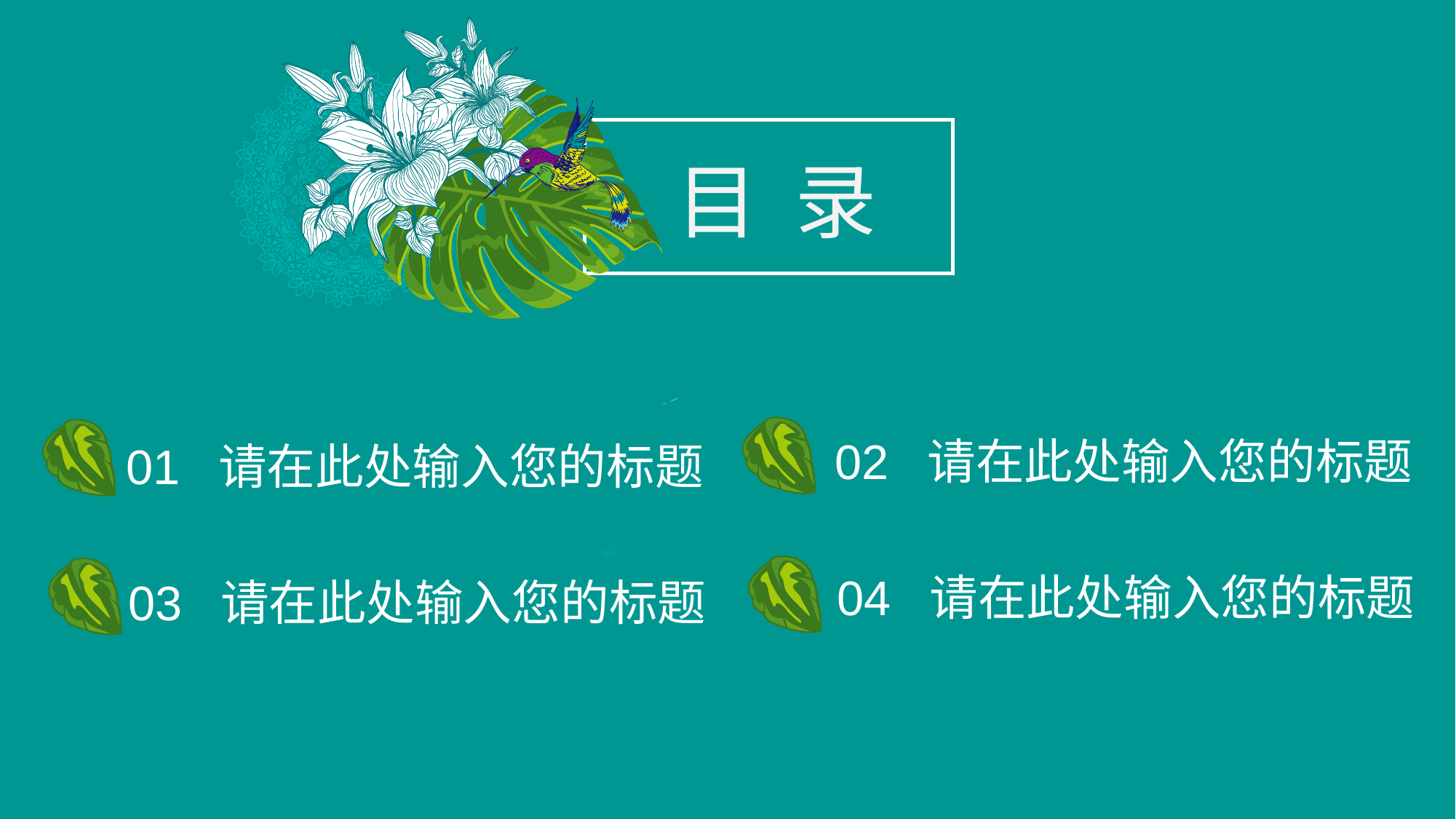

目  录

02  请在此处输入您的标题
01  请在此处输入您的标题

04  请在此处输入您的标题
03  请在此处输入您的标题